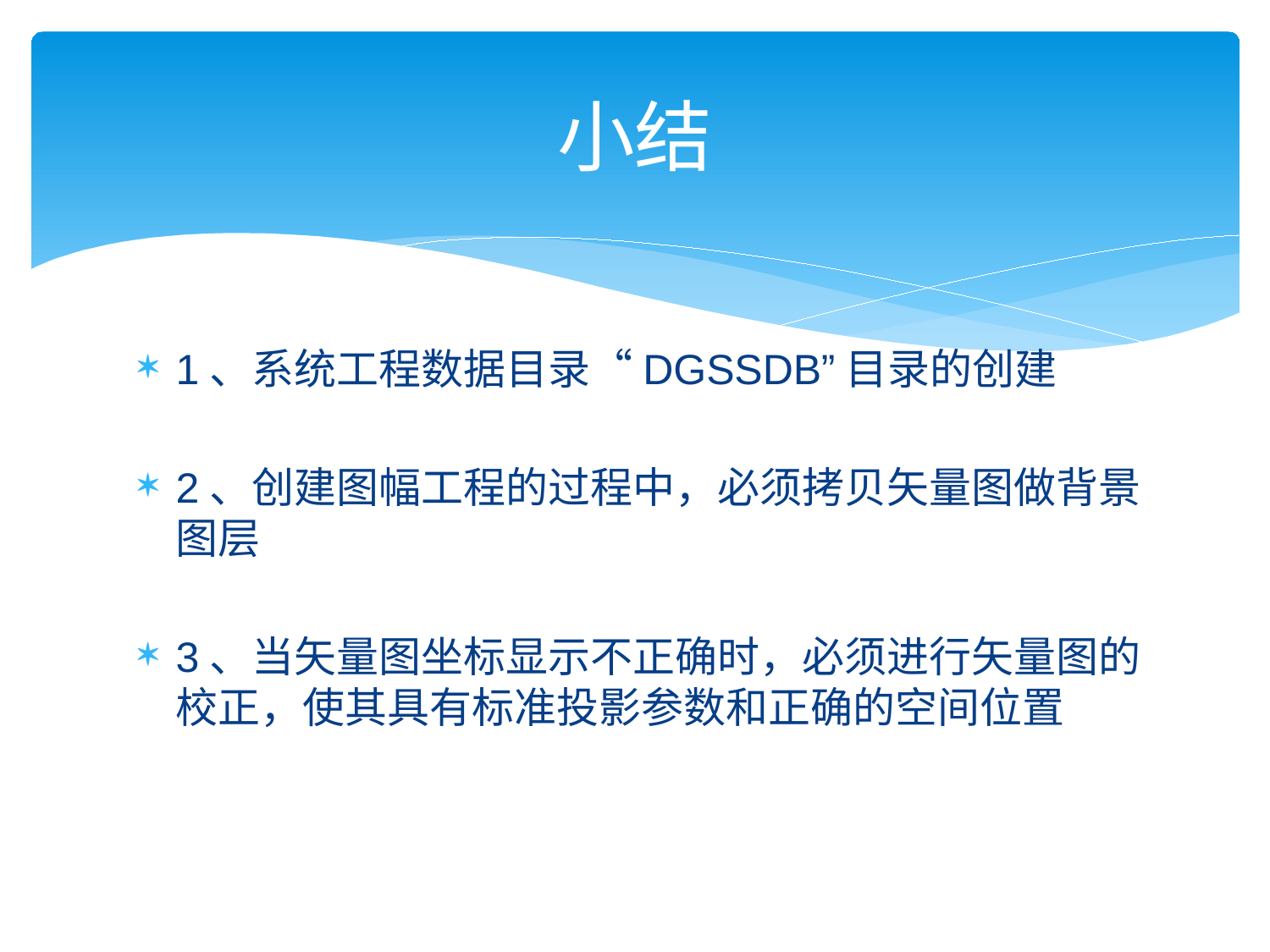

# 小结
1、系统工程数据目录“DGSSDB”目录的创建

2、创建图幅工程的过程中，必须拷贝矢量图做背景图层

3、当矢量图坐标显示不正确时，必须进行矢量图的校正，使其具有标准投影参数和正确的空间位置